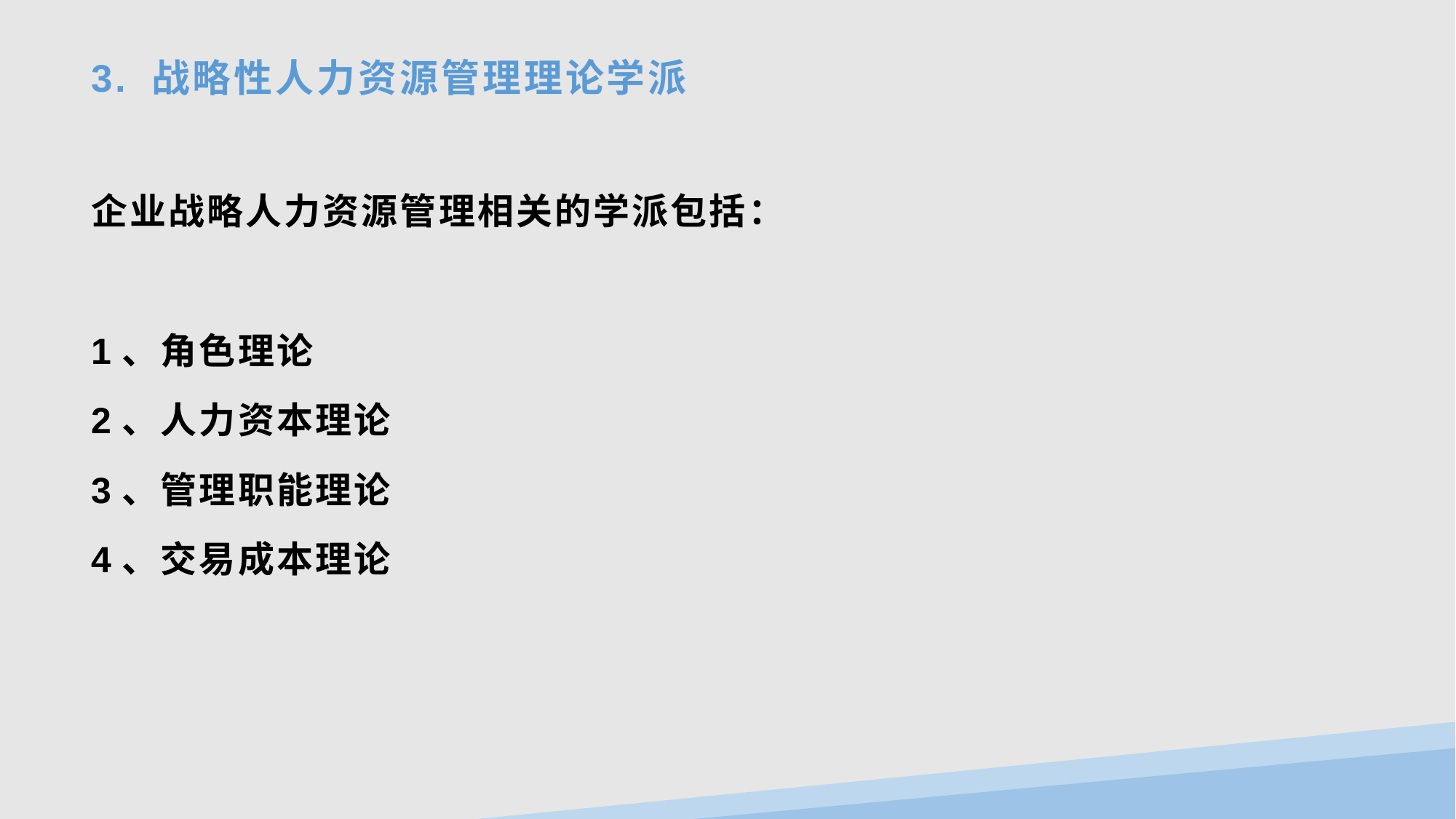

# 3. 战略性人力资源管理理论学派

企业战略人力资源管理相关的学派包括：

1、角色理论
2、人力资本理论
3、管理职能理论
4、交易成本理论